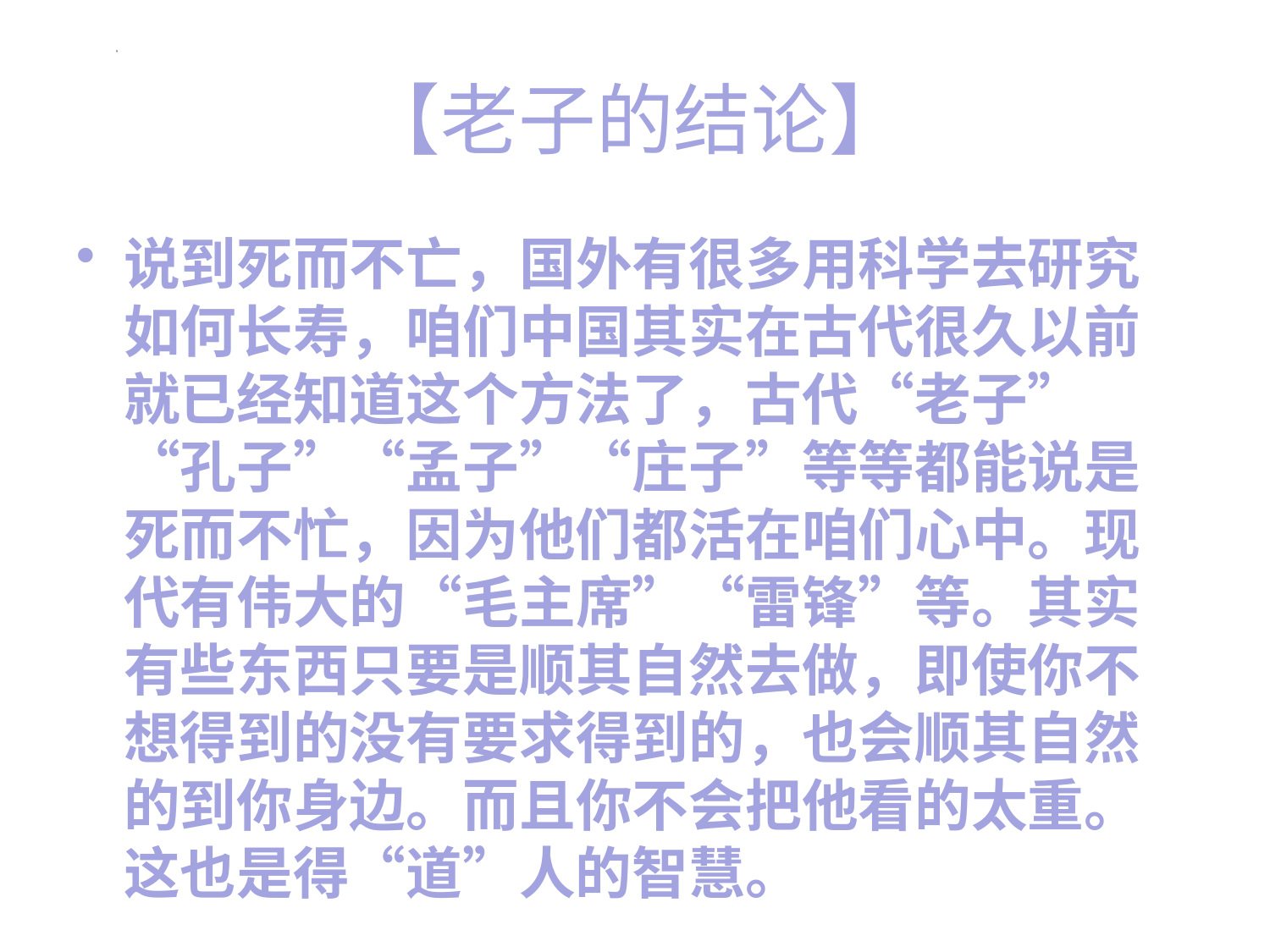

# 【老子的结论】
说到死而不亡，国外有很多用科学去研究如何长寿，咱们中国其实在古代很久以前就已经知道这个方法了，古代“老子”“孔子”“孟子”“庄子”等等都能说是死而不忙，因为他们都活在咱们心中。现代有伟大的“毛主席”“雷锋”等。其实有些东西只要是顺其自然去做，即使你不想得到的没有要求得到的，也会顺其自然的到你身边。而且你不会把他看的太重。这也是得“道”人的智慧。